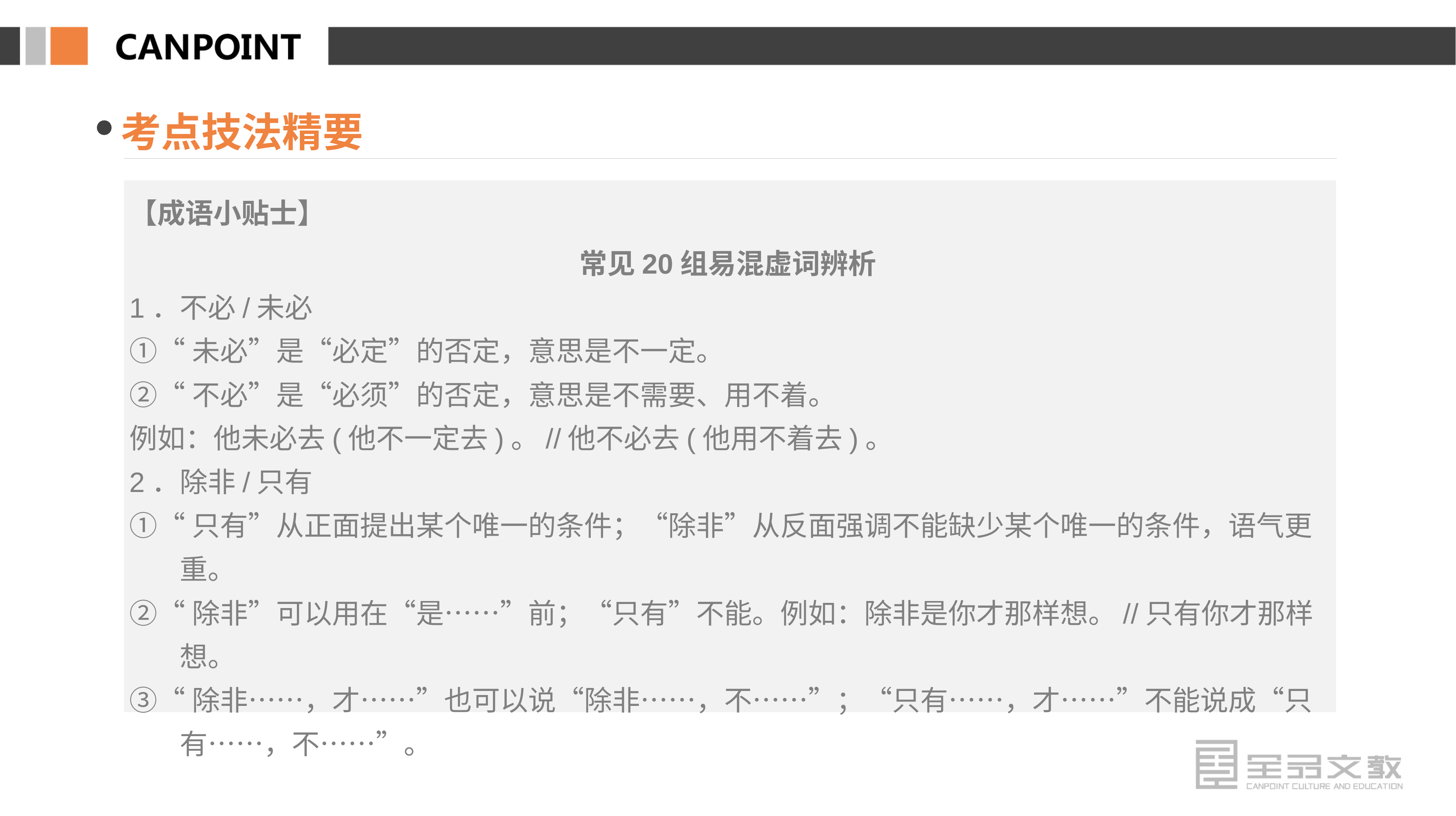

考点技法精要

【成语小贴士】
常见20组易混虚词辨析
1．不必/未必
①“未必”是“必定”的否定，意思是不一定。
②“不必”是“必须”的否定，意思是不需要、用不着。
例如：他未必去(他不一定去)。//他不必去(他用不着去)。
2．除非/只有
①“只有”从正面提出某个唯一的条件；“除非”从反面强调不能缺少某个唯一的条件，语气更重。
②“除非”可以用在“是……”前；“只有”不能。例如：除非是你才那样想。//只有你才那样想。
③“除非……，才……”也可以说“除非……，不……”；“只有……，才……”不能说成“只有……，不……”。